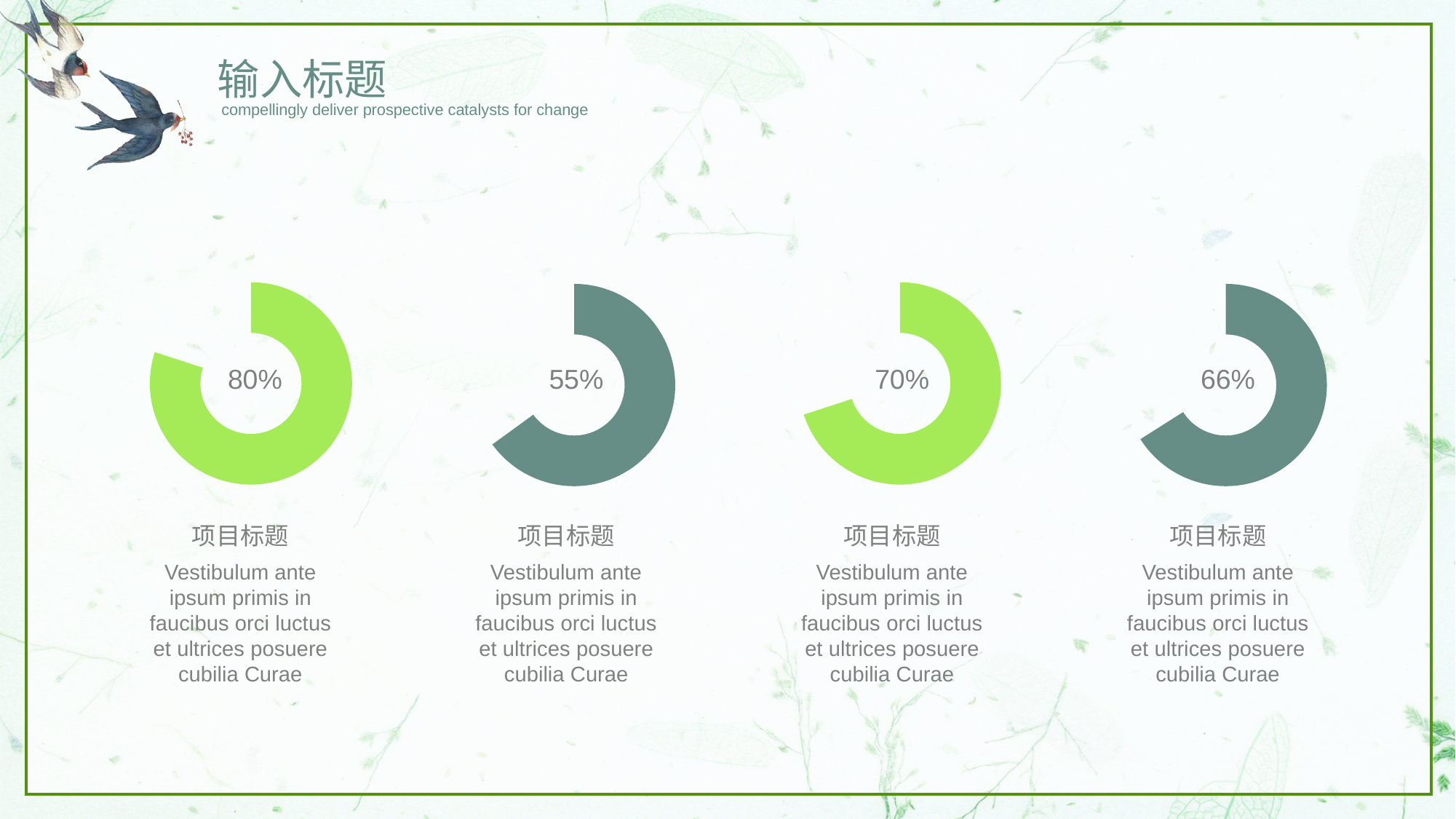

输入标题
compellingly deliver prospective catalysts for change

### Chart

| Category | 销售额 |
|---|---|
| 第一季度 | 0.8 |
| 第二季度 | 0.2 |

### Chart

| Category | 销售额 |
|---|---|
| 第一季度 | 0.7 |
| 第二季度 | 0.3 |

### Chart

| Category | 销售额 |
|---|---|
| 第一季度 | 0.65 |
| 第二季度 | 0.35 |

### Chart

| Category | 销售额 |
|---|---|
| 第一季度 | 0.66 |
| 第二季度 | 0.34 |
80%
55%
70%
66%
项目标题
项目标题
项目标题
项目标题
Vestibulum ante ipsum primis in faucibus orci luctus et ultrices posuere cubilia Curae
Vestibulum ante ipsum primis in faucibus orci luctus et ultrices posuere cubilia Curae
Vestibulum ante ipsum primis in faucibus orci luctus et ultrices posuere cubilia Curae
Vestibulum ante ipsum primis in faucibus orci luctus et ultrices posuere cubilia Curae